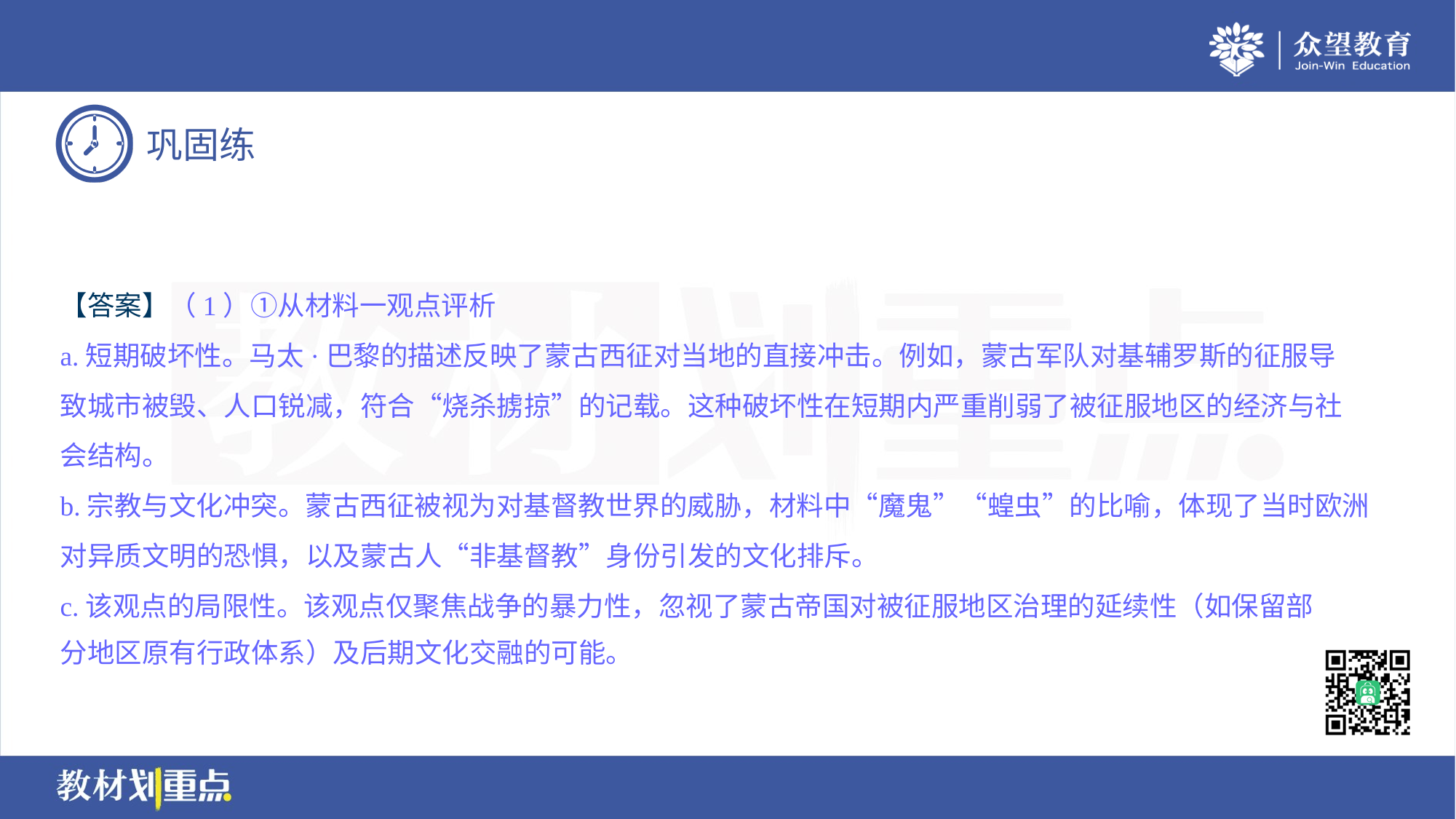

【答案】（1）①从材料一观点评析
a.短期破坏性。马太·巴黎的描述反映了蒙古西征对当地的直接冲击。例如，蒙古军队对基辅罗斯的征服导
致城市被毁、人口锐减，符合“烧杀掳掠”的记载。这种破坏性在短期内严重削弱了被征服地区的经济与社
会结构。
b.宗教与文化冲突。蒙古西征被视为对基督教世界的威胁，材料中“魔鬼”“蝗虫”的比喻，体现了当时欧洲
对异质文明的恐惧，以及蒙古人“非基督教”身份引发的文化排斥。
c.该观点的局限性。该观点仅聚焦战争的暴力性，忽视了蒙古帝国对被征服地区治理的延续性（如保留部
分地区原有行政体系）及后期文化交融的可能。